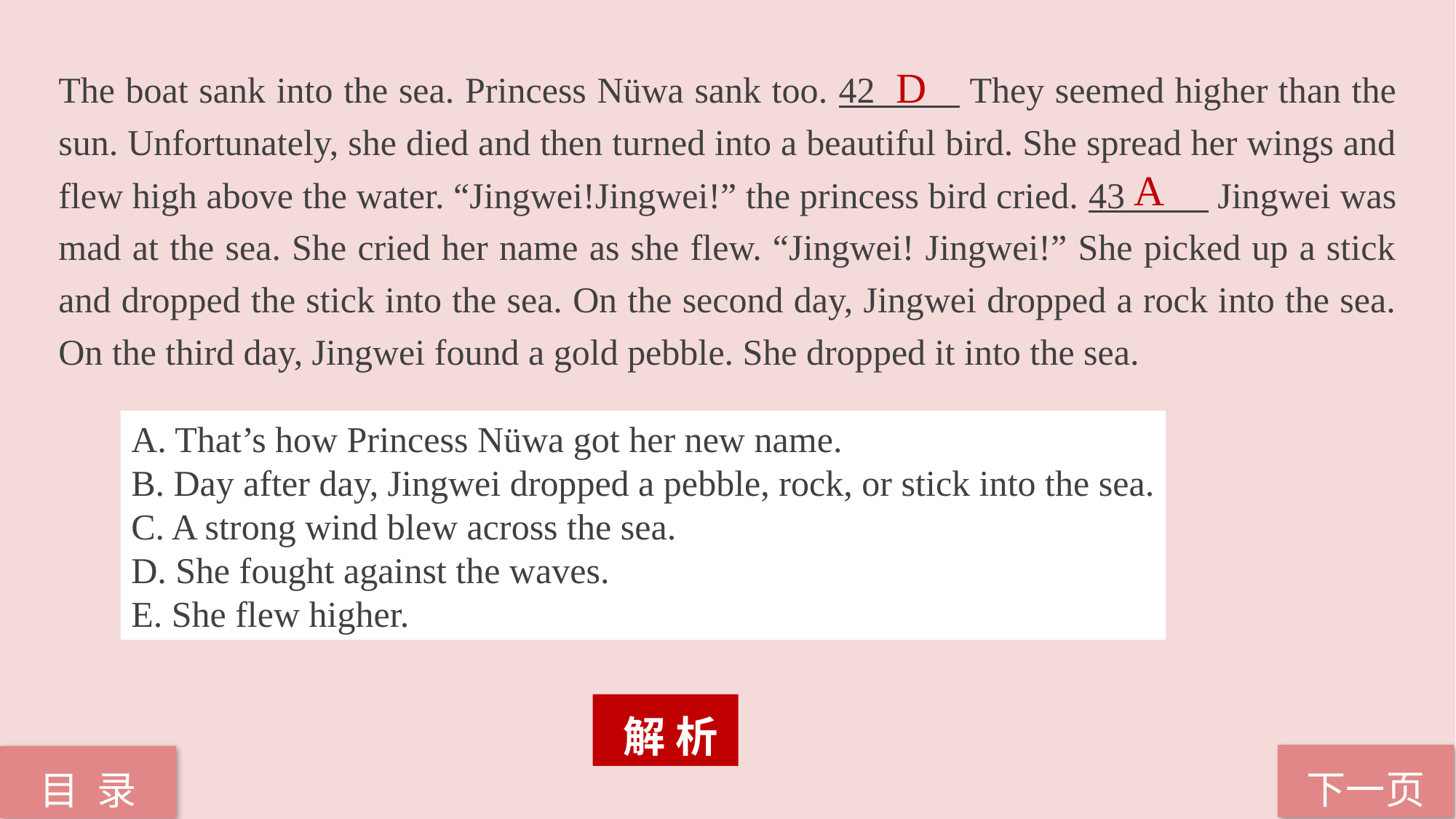

The boat sank into the sea. Princess Nüwa sank too. 42         They seemed higher than the sun. Unfortunately, she died and then turned into a beautiful bird. She spread her wings and flew high above the water. “Jingwei!Jingwei!” the princess bird cried. 43          Jingwei was mad at the sea. She cried her name as she flew. “Jingwei! Jingwei!” She picked up a stick and dropped the stick into the sea. On the second day, Jingwei dropped a rock into the sea. On the third day, Jingwei found a gold pebble. She dropped it into the sea.

D
A
A. That’s how Princess Nüwa got her new name.
B. Day after day, Jingwei dropped a pebble, rock, or stick into the sea.
C. A strong wind blew across the sea.
D. She fought against the waves.
E. She flew higher.
 解 析